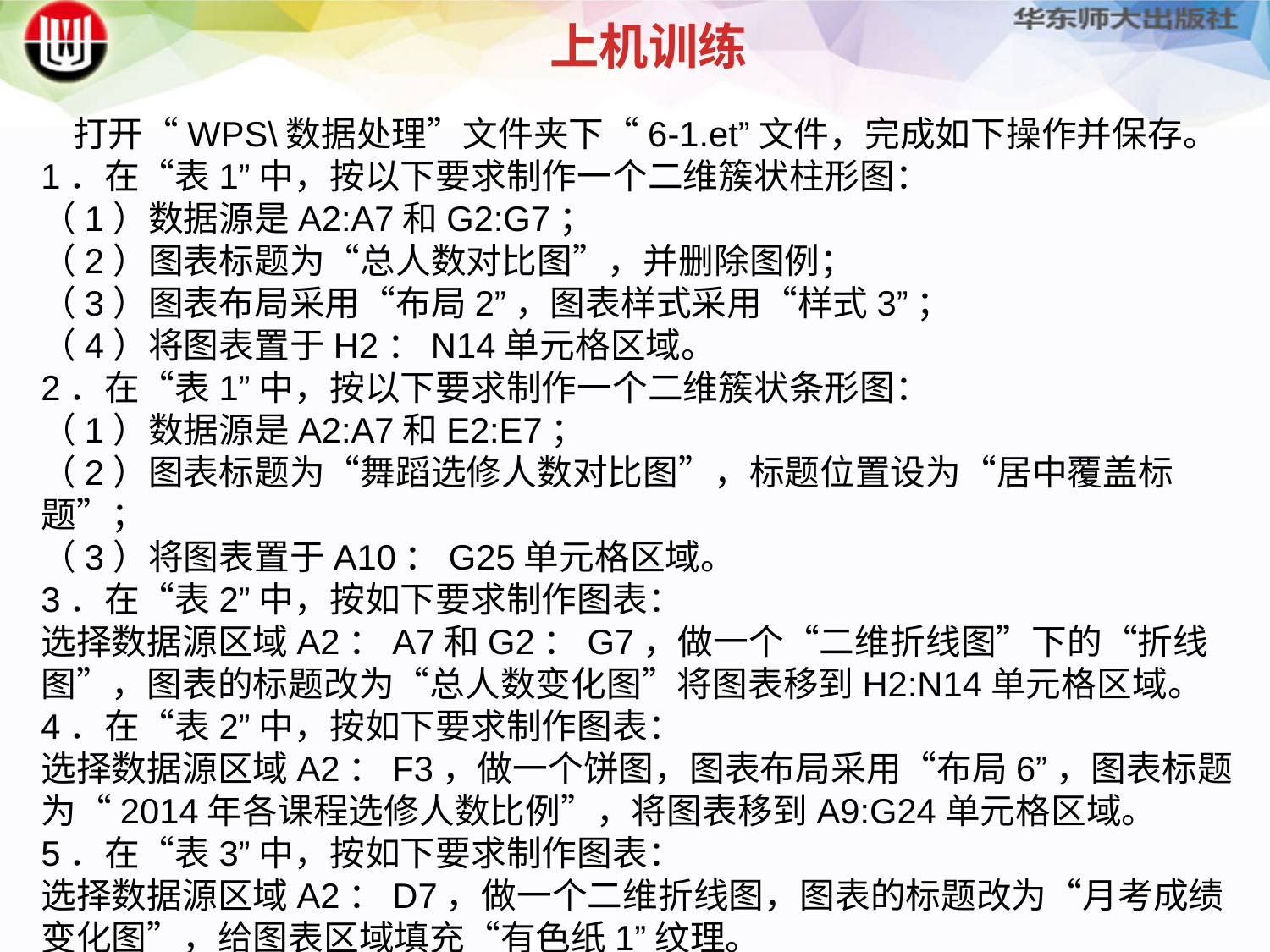

上机训练
   打开“WPS\数据处理”文件夹下“6-1.et”文件，完成如下操作并保存。1．在“表1”中，按以下要求制作一个二维簇状柱形图：（1）数据源是A2:A7和G2:G7；（2）图表标题为“总人数对比图”，并删除图例；（3）图表布局采用“布局2”，图表样式采用“样式3”；（4）将图表置于H2：N14单元格区域。2．在“表1”中，按以下要求制作一个二维簇状条形图：（1）数据源是A2:A7和E2:E7；（2）图表标题为“舞蹈选修人数对比图”，标题位置设为“居中覆盖标题”；（3）将图表置于A10：G25单元格区域。3．在“表2”中，按如下要求制作图表：选择数据源区域A2：A7和G2：G7，做一个“二维折线图”下的“折线图”，图表的标题改为“总人数变化图”将图表移到H2:N14单元格区域。4．在“表2”中，按如下要求制作图表：选择数据源区域A2：F3，做一个饼图，图表布局采用“布局6”，图表标题为“2014年各课程选修人数比例”，将图表移到A9:G24单元格区域。5．在“表3”中，按如下要求制作图表：选择数据源区域A2：D7，做一个二维折线图，图表的标题改为“月考成绩变化图”，给图表区域填充“有色纸1”纹理。